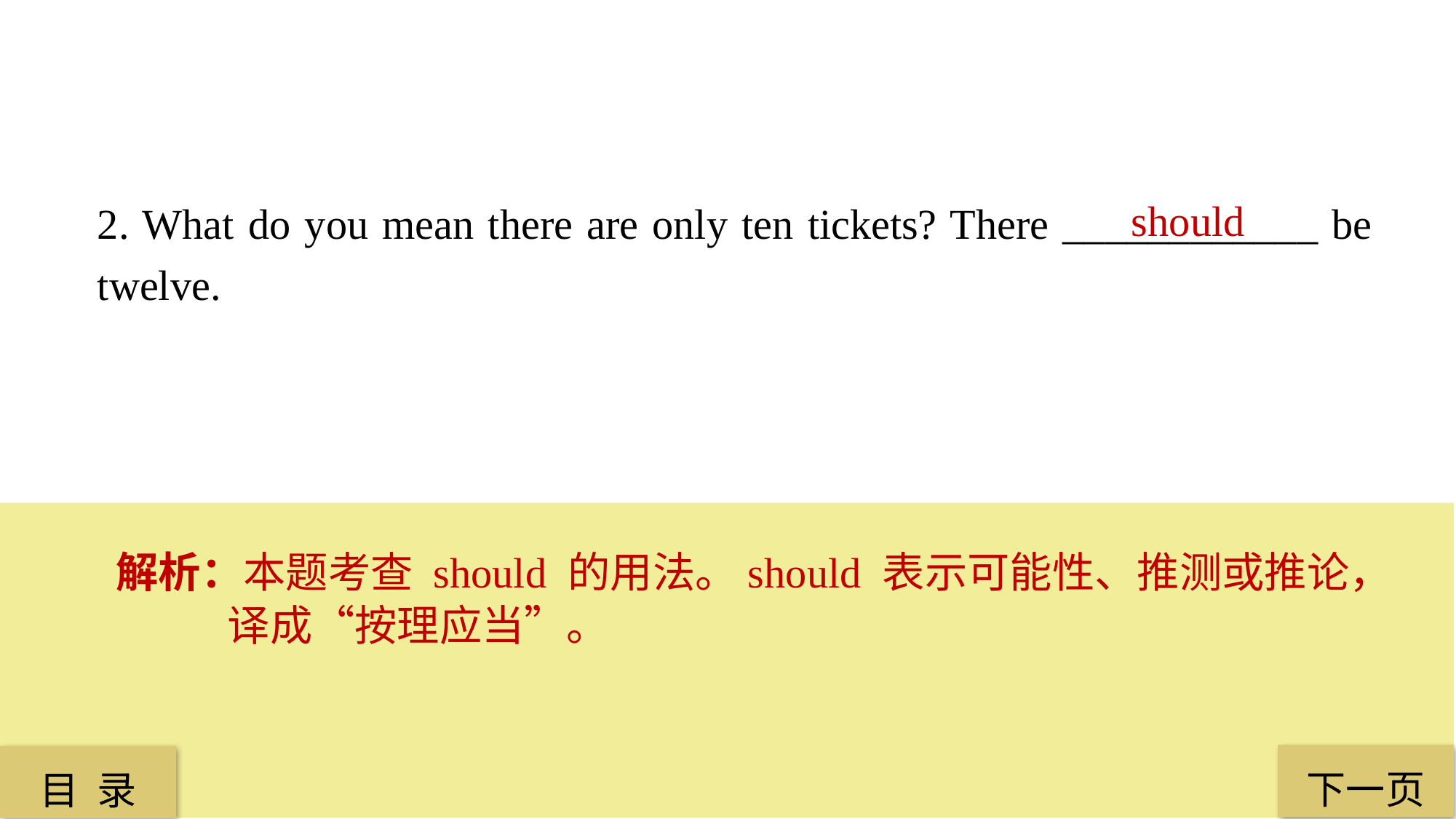

2. What do you mean there are only ten tickets? There ____________ be twelve.
 should
解析：本题考查 should 的用法。should 表示可能性、推测或推论，译成“按理应当”。